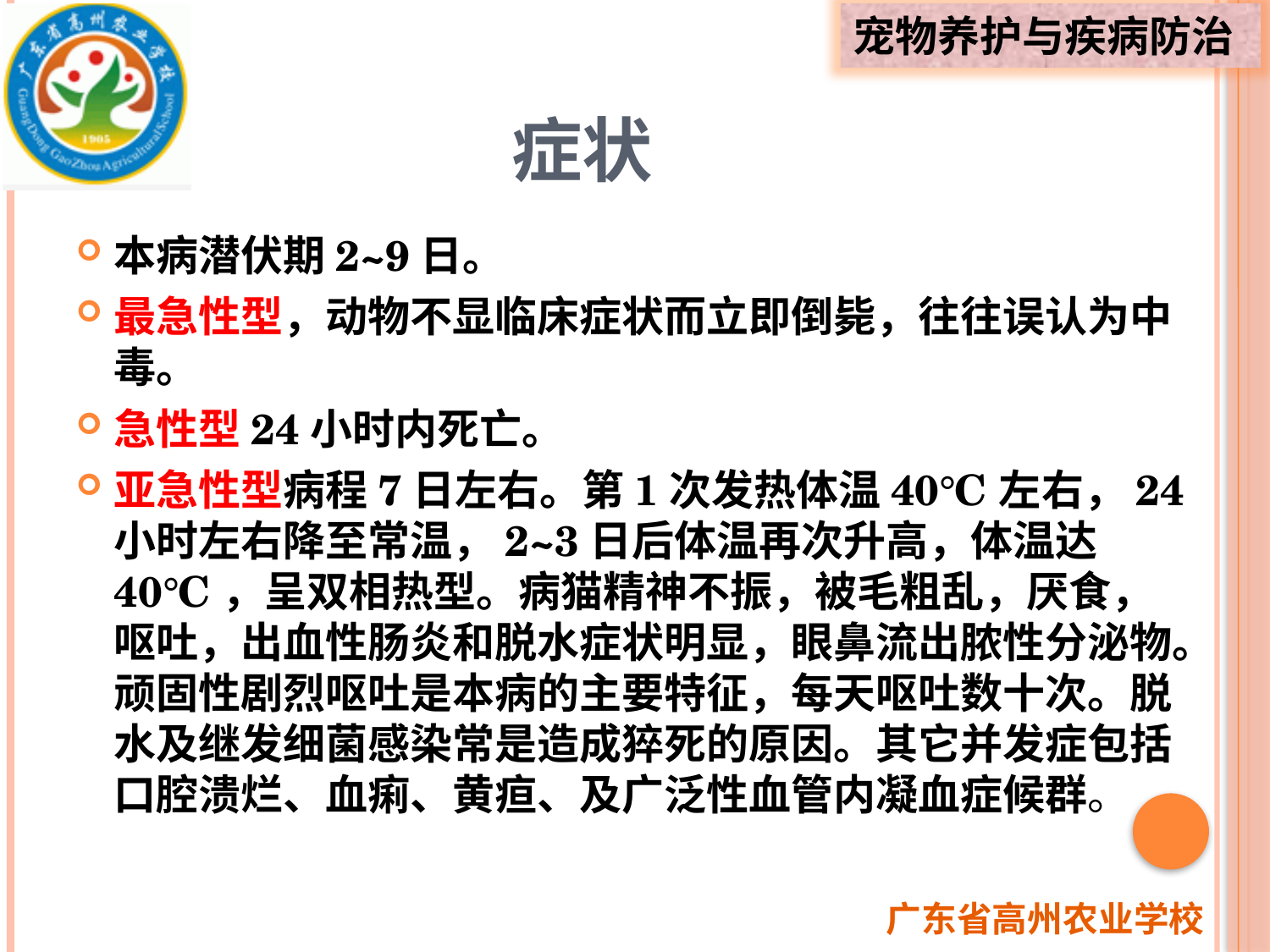

# 症状
本病潜伏期2~9日。
最急性型，动物不显临床症状而立即倒毙，往往误认为中毒。
急性型24小时内死亡。
亚急性型病程7日左右。第1次发热体温40℃左右，24小时左右降至常温，2~3日后体温再次升高，体温达40℃，呈双相热型。病猫精神不振，被毛粗乱，厌食，呕吐，出血性肠炎和脱水症状明显，眼鼻流出脓性分泌物。顽固性剧烈呕吐是本病的主要特征，每天呕吐数十次。脱水及继发细菌感染常是造成猝死的原因。其它并发症包括口腔溃烂、血痢、黄疸、及广泛性血管内凝血症候群。